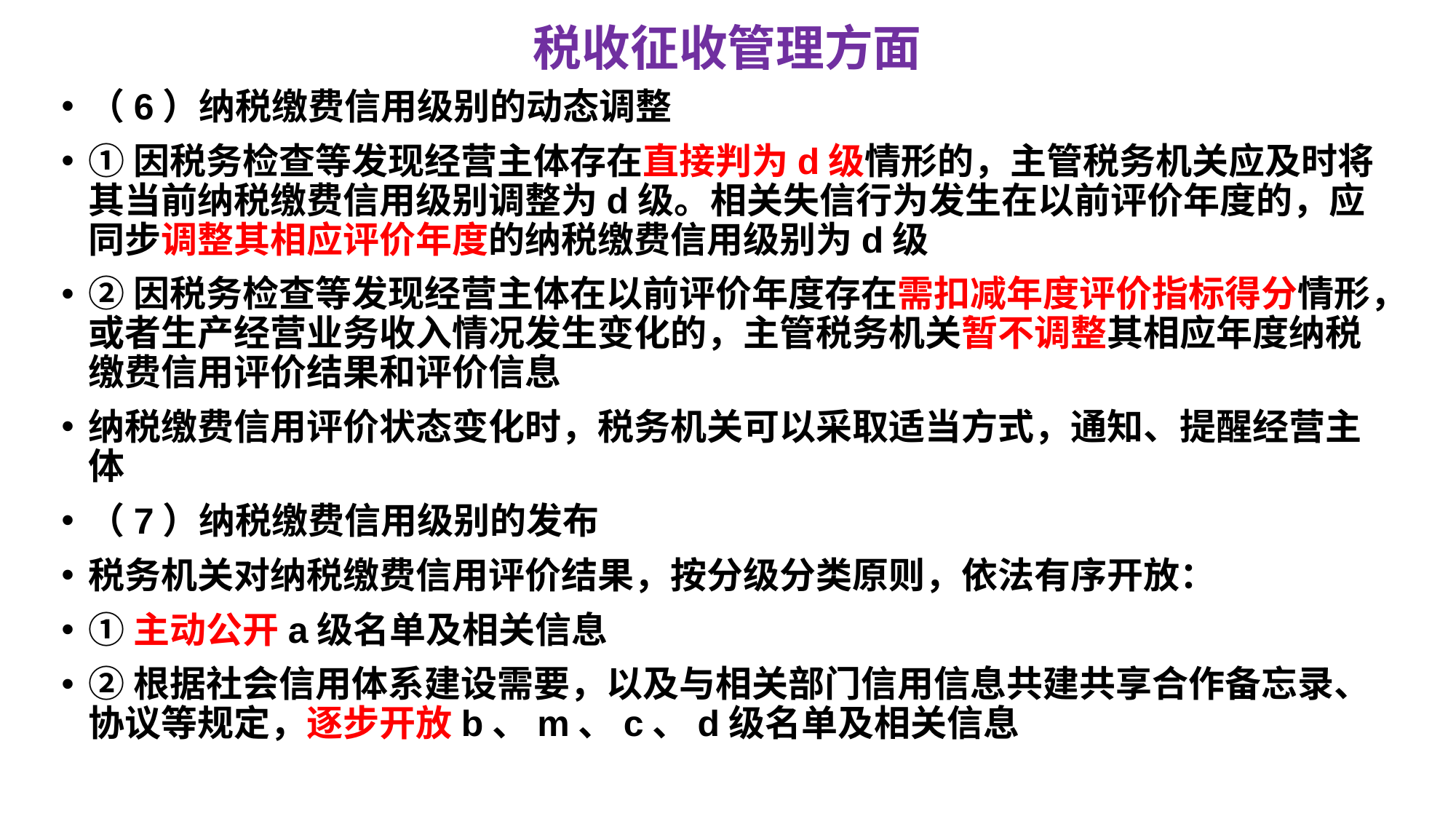

# 税收征收管理方面
（6）纳税缴费信用级别的动态调整
①因税务检查等发现经营主体存在直接判为d级情形的，主管税务机关应及时将其当前纳税缴费信用级别调整为d级。相关失信行为发生在以前评价年度的，应同步调整其相应评价年度的纳税缴费信用级别为d级
②因税务检查等发现经营主体在以前评价年度存在需扣减年度评价指标得分情形，或者生产经营业务收入情况发生变化的，主管税务机关暂不调整其相应年度纳税缴费信用评价结果和评价信息
纳税缴费信用评价状态变化时，税务机关可以采取适当方式，通知、提醒经营主体
（7）纳税缴费信用级别的发布
税务机关对纳税缴费信用评价结果，按分级分类原则，依法有序开放：
①主动公开a级名单及相关信息
②根据社会信用体系建设需要，以及与相关部门信用信息共建共享合作备忘录、协议等规定，逐步开放b、m、c、d级名单及相关信息